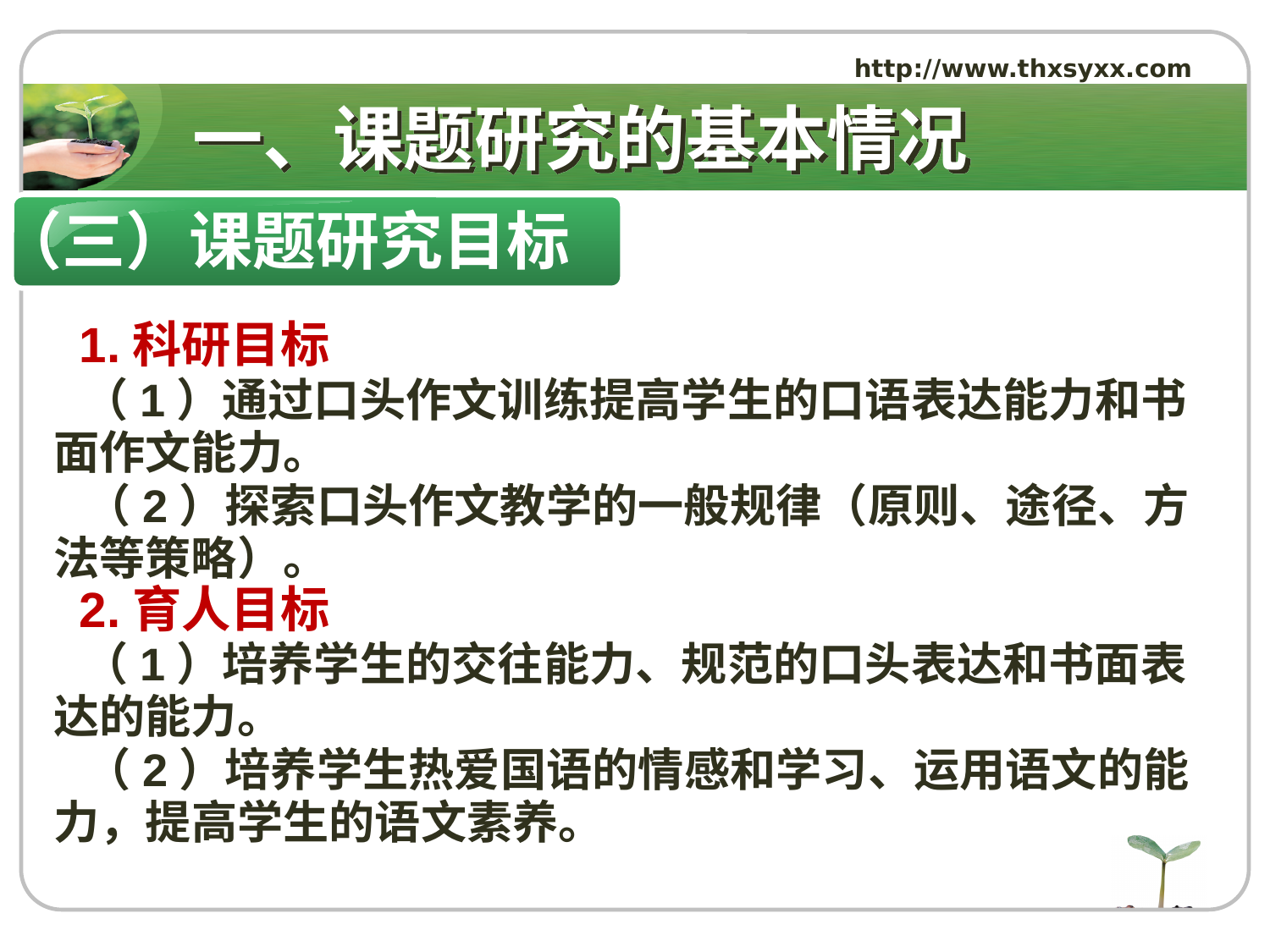

http://www.thxsyxx.com
# 一、课题研究的基本情况
（三）课题研究目标

  1.科研目标
  （1）通过口头作文训练提高学生的口语表达能力和书面作文能力。
  （2）探索口头作文教学的一般规律（原则、途径、方法等策略）。
  2.育人目标
  （1）培养学生的交往能力、规范的口头表达和书面表达的能力。
  （2）培养学生热爱国语的情感和学习、运用语文的能力，提高学生的语文素养。